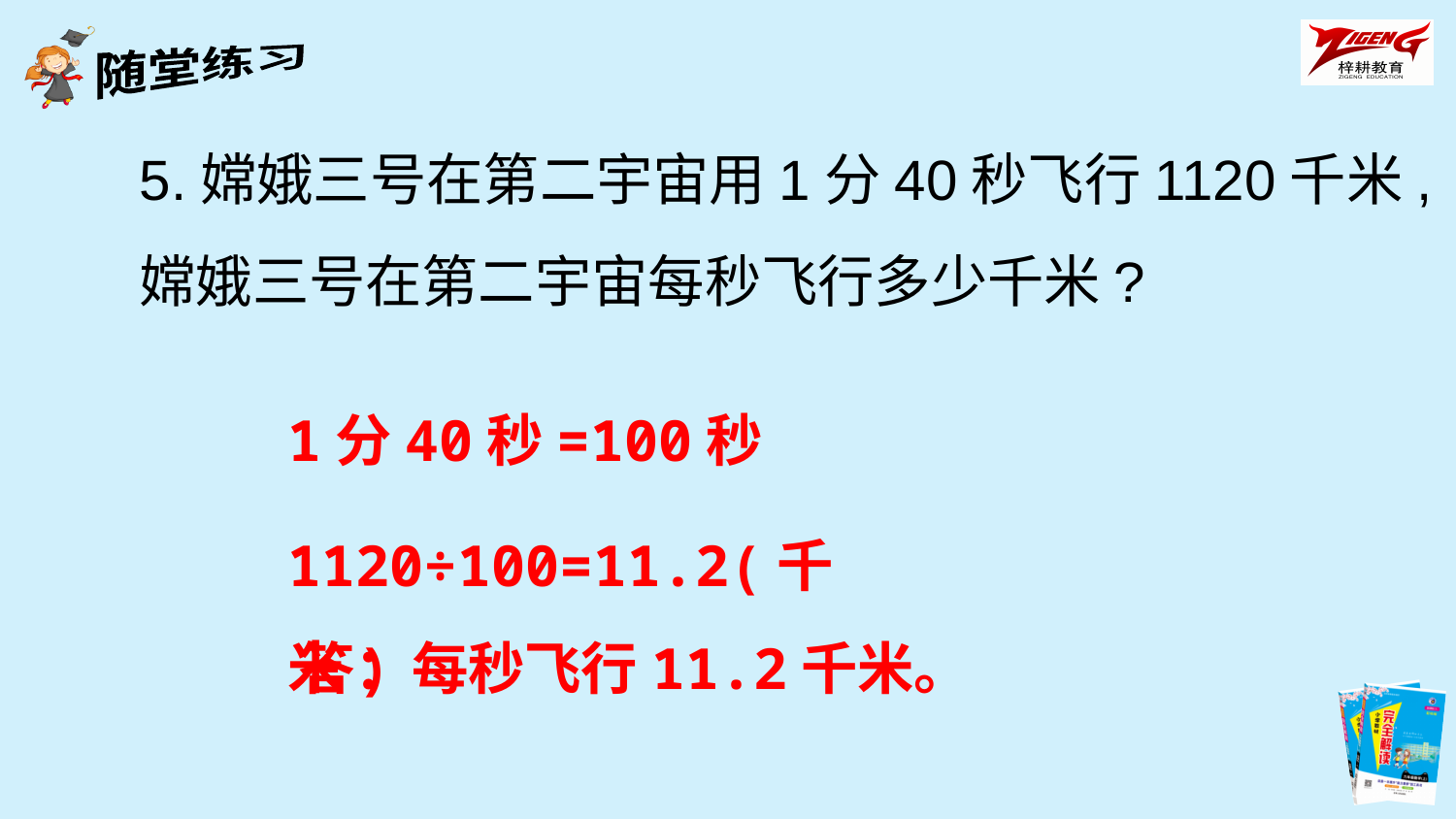

5.嫦娥三号在第二宇宙用1分40秒飞行1120千米,嫦娥三号在第二宇宙每秒飞行多少千米?
1分40秒=100秒
1120÷100=11.2(千米)
答：每秒飞行11.2千米。